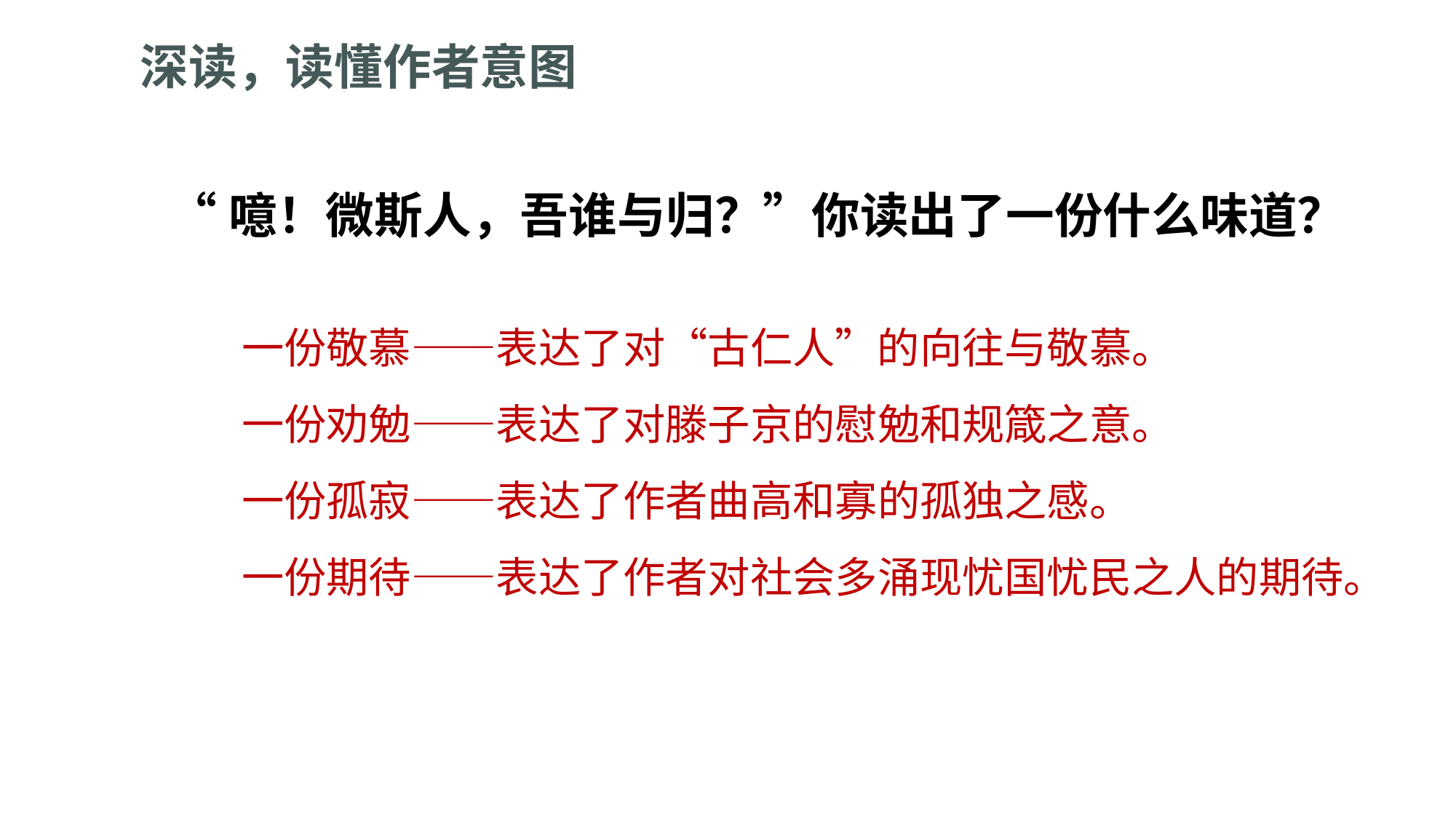

深读，读懂作者意图
“噫！微斯人，吾谁与归？”你读出了一份什么味道？
一份敬慕——表达了对“古仁人”的向往与敬慕。
一份劝勉——表达了对滕子京的慰勉和规箴之意。
一份孤寂——表达了作者曲高和寡的孤独之感。
一份期待——表达了作者对社会多涌现忧国忧民之人的期待。